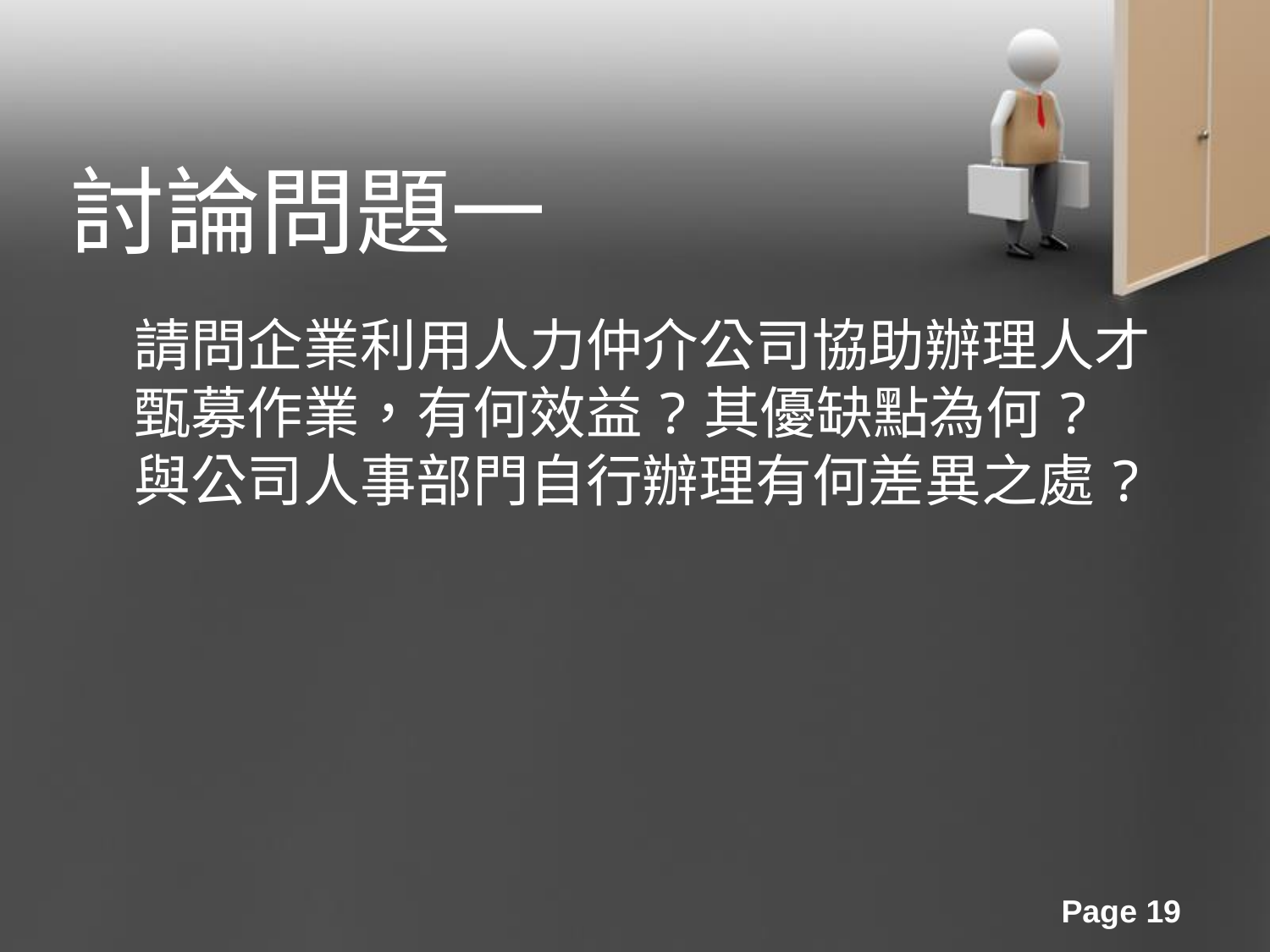

討論問題一
請問企業利用人力仲介公司協助辦理人才甄募作業，有何效益?其優缺點為何?與公司人事部門自行辦理有何差異之處?